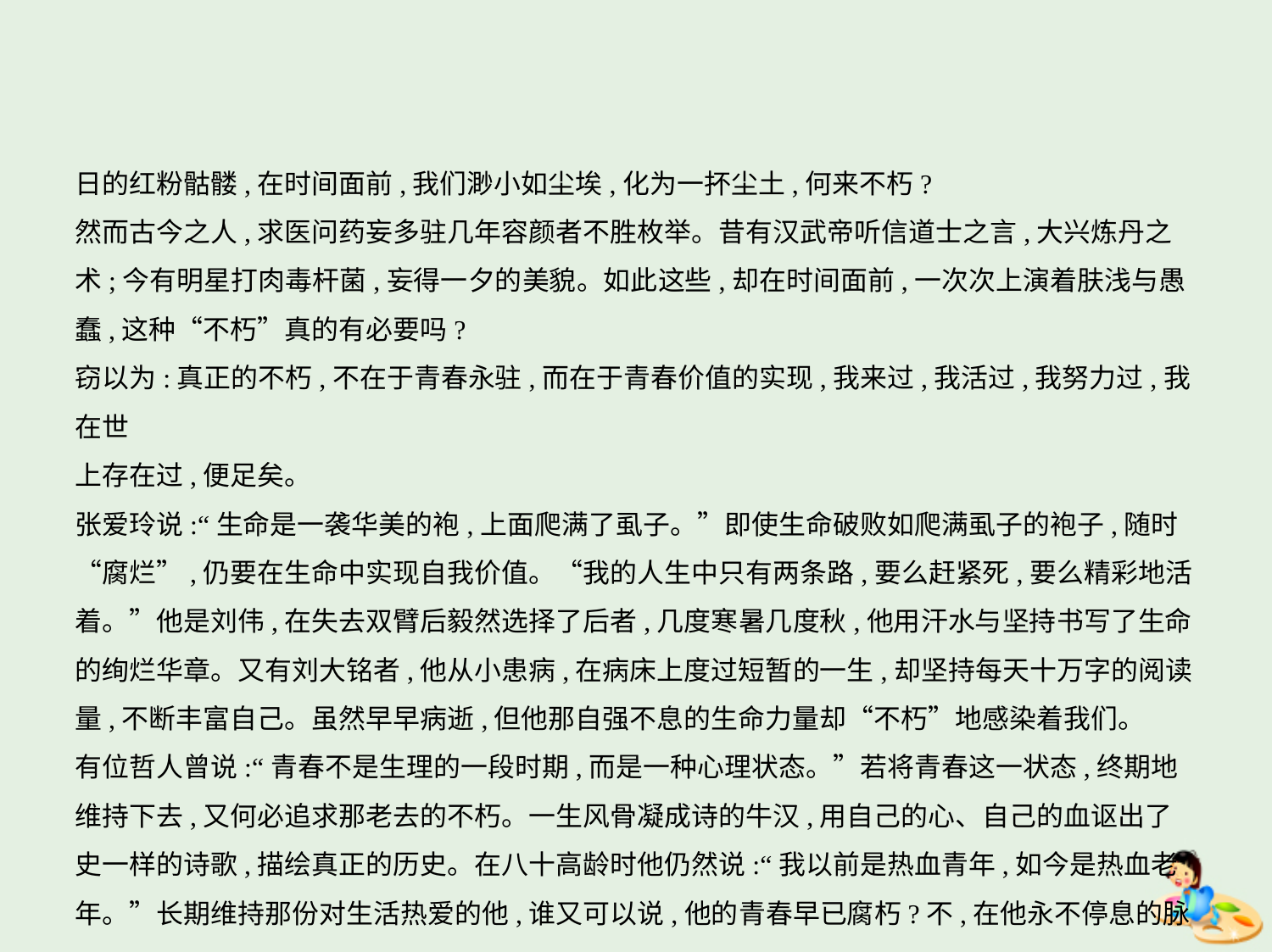

日的红粉骷髅,在时间面前,我们渺小如尘埃,化为一抔尘土,何来不朽?
然而古今之人,求医问药妄多驻几年容颜者不胜枚举。昔有汉武帝听信道士之言,大兴炼丹之
术;今有明星打肉毒杆菌,妄得一夕的美貌。如此这些,却在时间面前,一次次上演着肤浅与愚
蠢,这种“不朽”真的有必要吗?
窃以为:真正的不朽,不在于青春永驻,而在于青春价值的实现,我来过,我活过,我努力过,我在世
上存在过,便足矣。
张爱玲说:“生命是一袭华美的袍,上面爬满了虱子。”即使生命破败如爬满虱子的袍子,随时
“腐烂”,仍要在生命中实现自我价值。“我的人生中只有两条路,要么赶紧死,要么精彩地活
着。”他是刘伟,在失去双臂后毅然选择了后者,几度寒暑几度秋,他用汗水与坚持书写了生命
的绚烂华章。又有刘大铭者,他从小患病,在病床上度过短暂的一生,却坚持每天十万字的阅读
量,不断丰富自己。虽然早早病逝,但他那自强不息的生命力量却“不朽”地感染着我们。
有位哲人曾说:“青春不是生理的一段时期,而是一种心理状态。”若将青春这一状态,终期地
维持下去,又何必追求那老去的不朽。一生风骨凝成诗的牛汉,用自己的心、自己的血讴出了
史一样的诗歌,描绘真正的历史。在八十高龄时他仍然说:“我以前是热血青年,如今是热血老
年。”长期维持那份对生活热爱的他,谁又可以说,他的青春早已腐朽?不,在他永不停息的脉